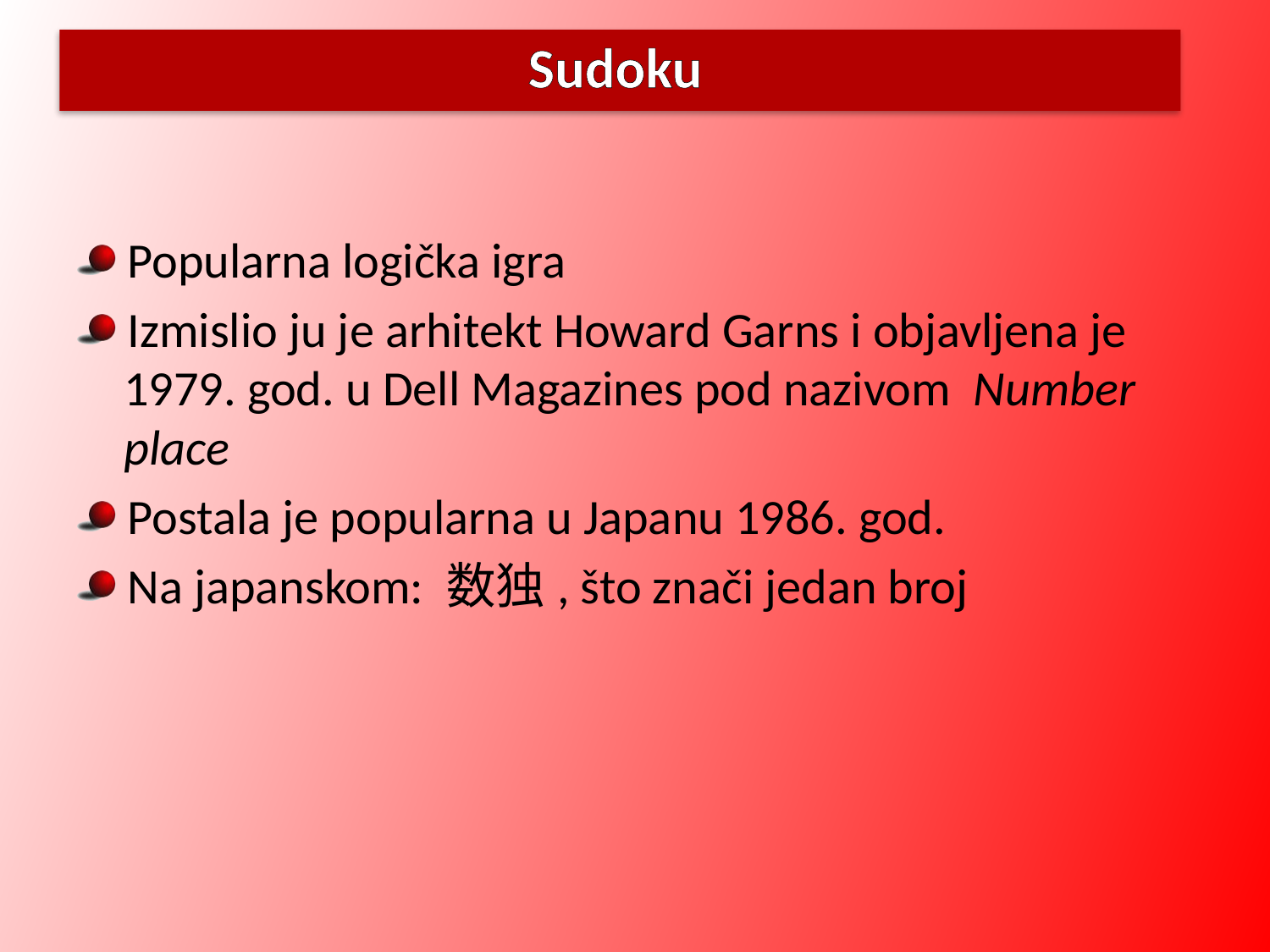

# Sudoku
Popularna logička igra
Izmislio ju je arhitekt Howard Garns i objavljena je 1979. god. u Dell Magazines pod nazivom  Number place
Postala je popularna u Japanu 1986. god.
Na japanskom: 数独, što znači jedan broj